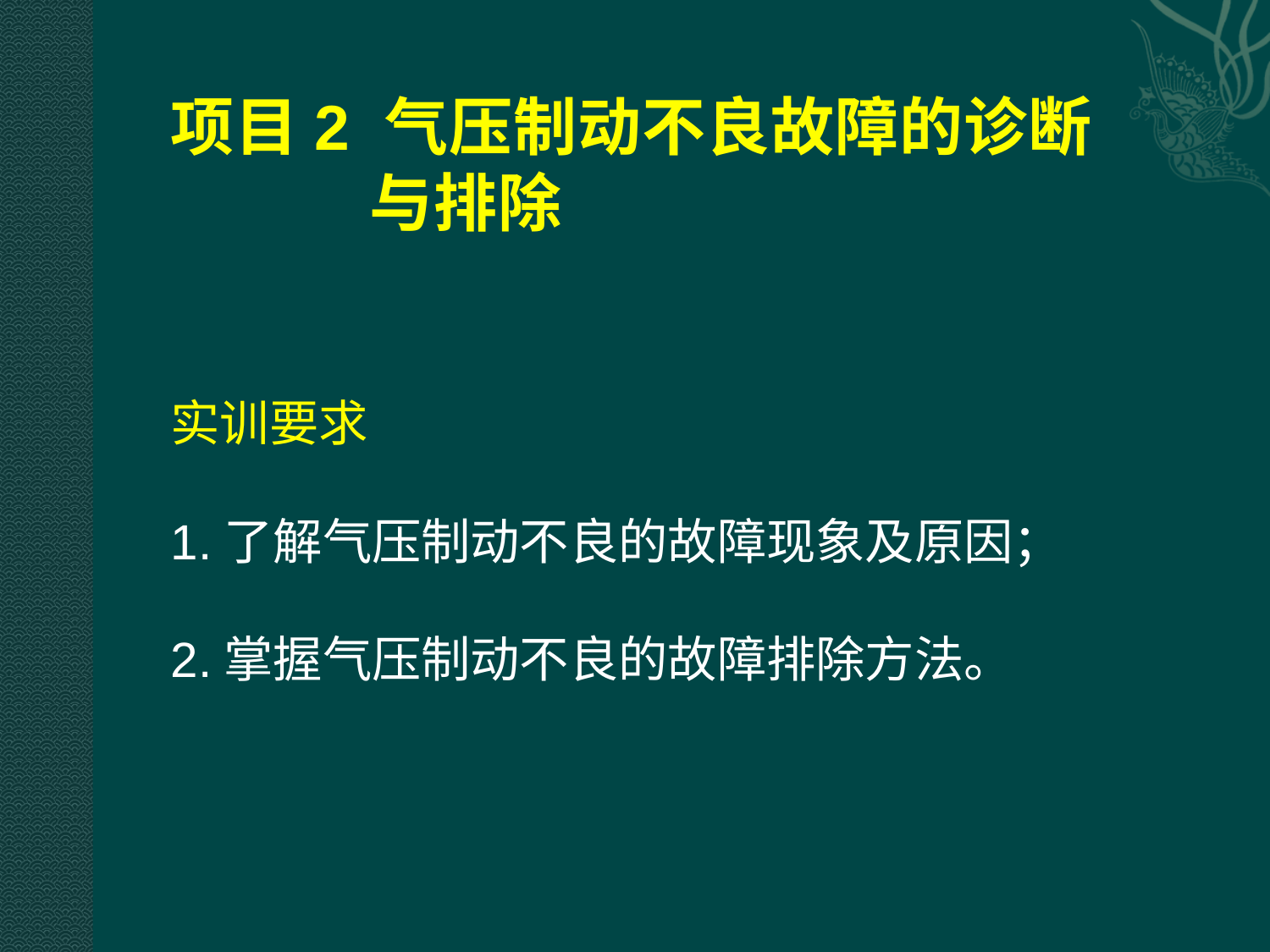

项目2 气压制动不良故障的诊断
            与排除
实训要求
1.了解气压制动不良的故障现象及原因；
2.掌握气压制动不良的故障排除方法。